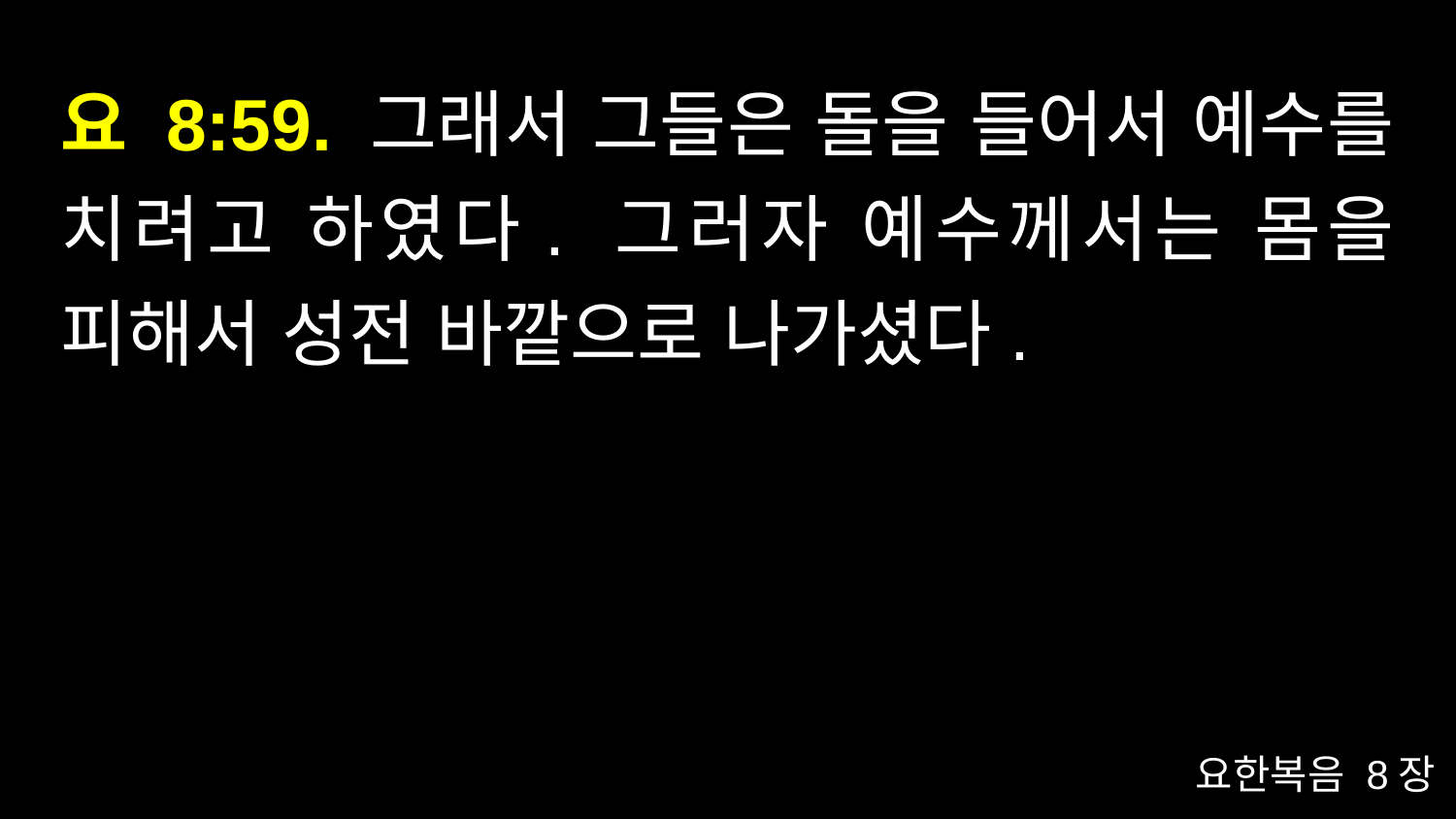

# 요 8:59. 그래서 그들은 돌을 들어서 예수를 치려고 하였다. 그러자 예수께서는 몸을 피해서 성전 바깥으로 나가셨다.
요한복음 8장